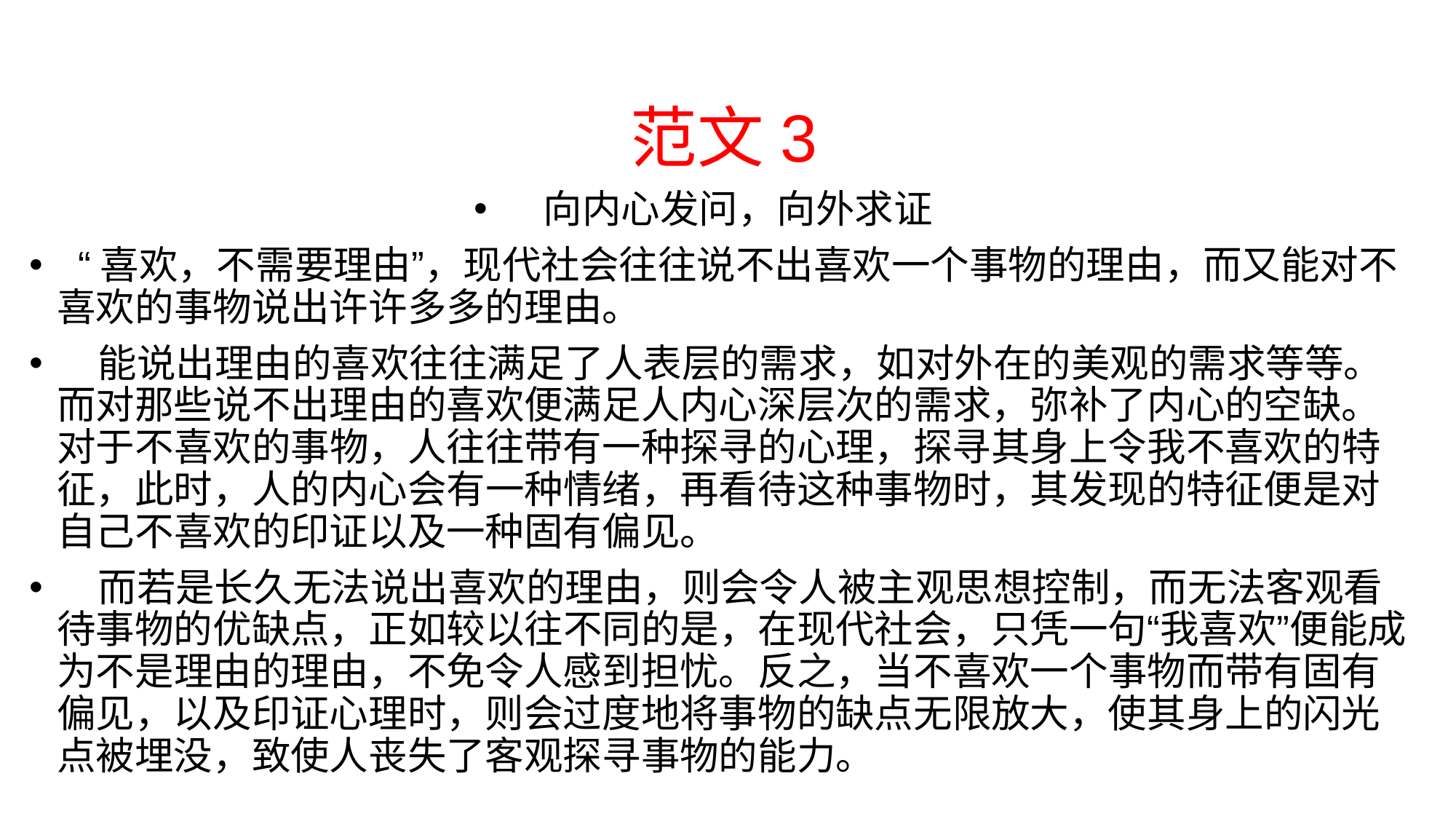

# 范文3
向内心发问，向外求证
  “喜欢，不需要理由”，现代社会往往说不出喜欢一个事物的理由，而又能对不喜欢的事物说出许许多多的理由。
   能说出理由的喜欢往往满足了人表层的需求，如对外在的美观的需求等等。而对那些说不出理由的喜欢便满足人内心深层次的需求，弥补了内心的空缺。对于不喜欢的事物，人往往带有一种探寻的心理，探寻其身上令我不喜欢的特征，此时，人的内心会有一种情绪，再看待这种事物时，其发现的特征便是对自己不喜欢的印证以及一种固有偏见。
   而若是长久无法说出喜欢的理由，则会令人被主观思想控制，而无法客观看待事物的优缺点，正如较以往不同的是，在现代社会，只凭一句“我喜欢”便能成为不是理由的理由，不免令人感到担忧。反之，当不喜欢一个事物而带有固有偏见，以及印证心理时，则会过度地将事物的缺点无限放大，使其身上的闪光点被埋没，致使人丧失了客观探寻事物的能力。